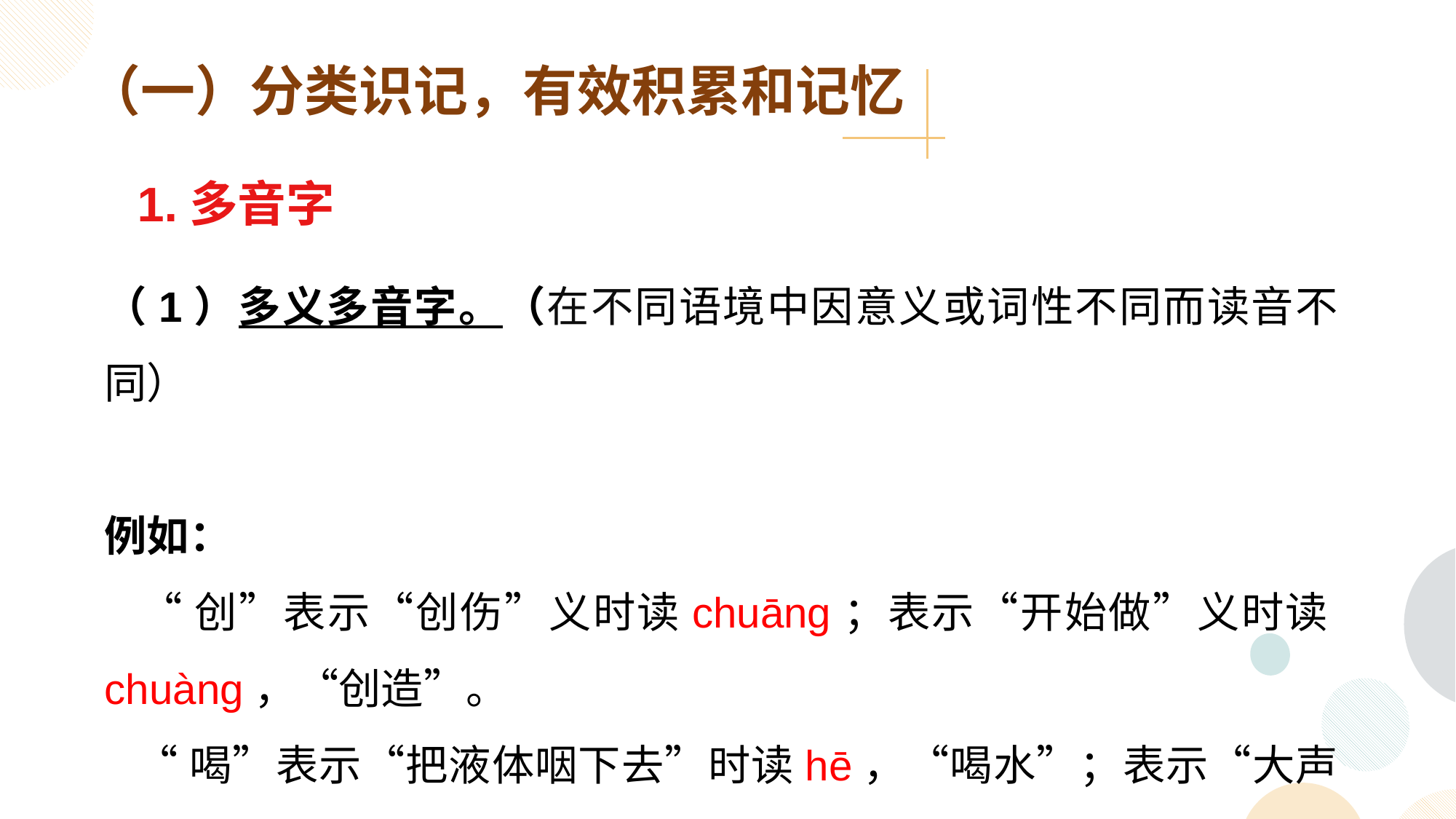

（一）分类识记，有效积累和记忆
1.多音字

（1）多义多音字。（在不同语境中因意义或词性不同而读音不同）

例如：
   “创”表示“创伤”义时读chuānɡ；表示“开始做”义时读chuànɡ，“创造”。
   “喝”表示“把液体咽下去”时读hē，“喝水”；表示“大声喊叫”时读hè，“喝彩”。